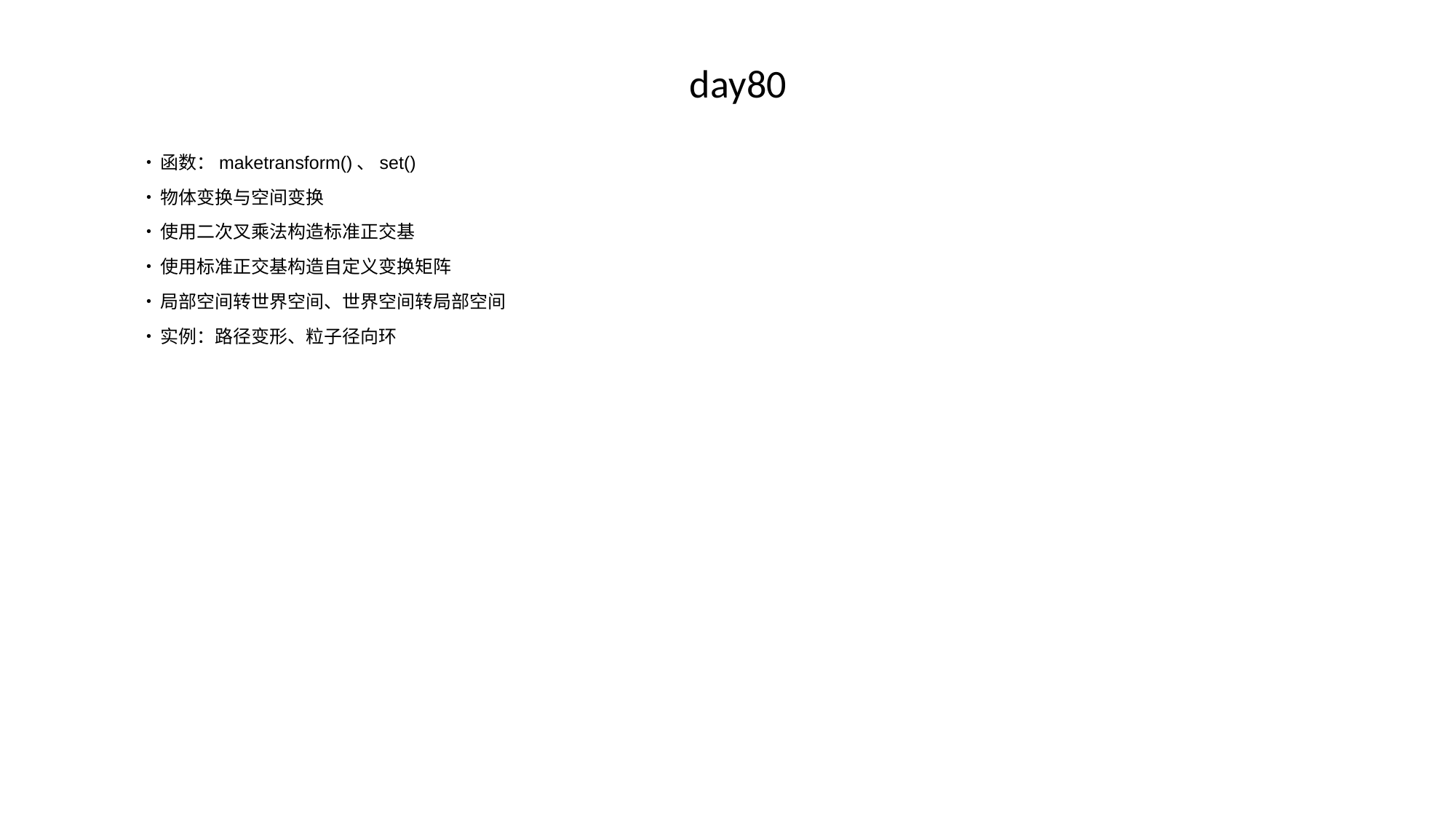

# day80
•	函数：maketransform()、set()
•	物体变换与空间变换
•	使用二次叉乘法构造标准正交基
•	使用标准正交基构造自定义变换矩阵
•	局部空间转世界空间、世界空间转局部空间
•	实例：路径变形、粒子径向环